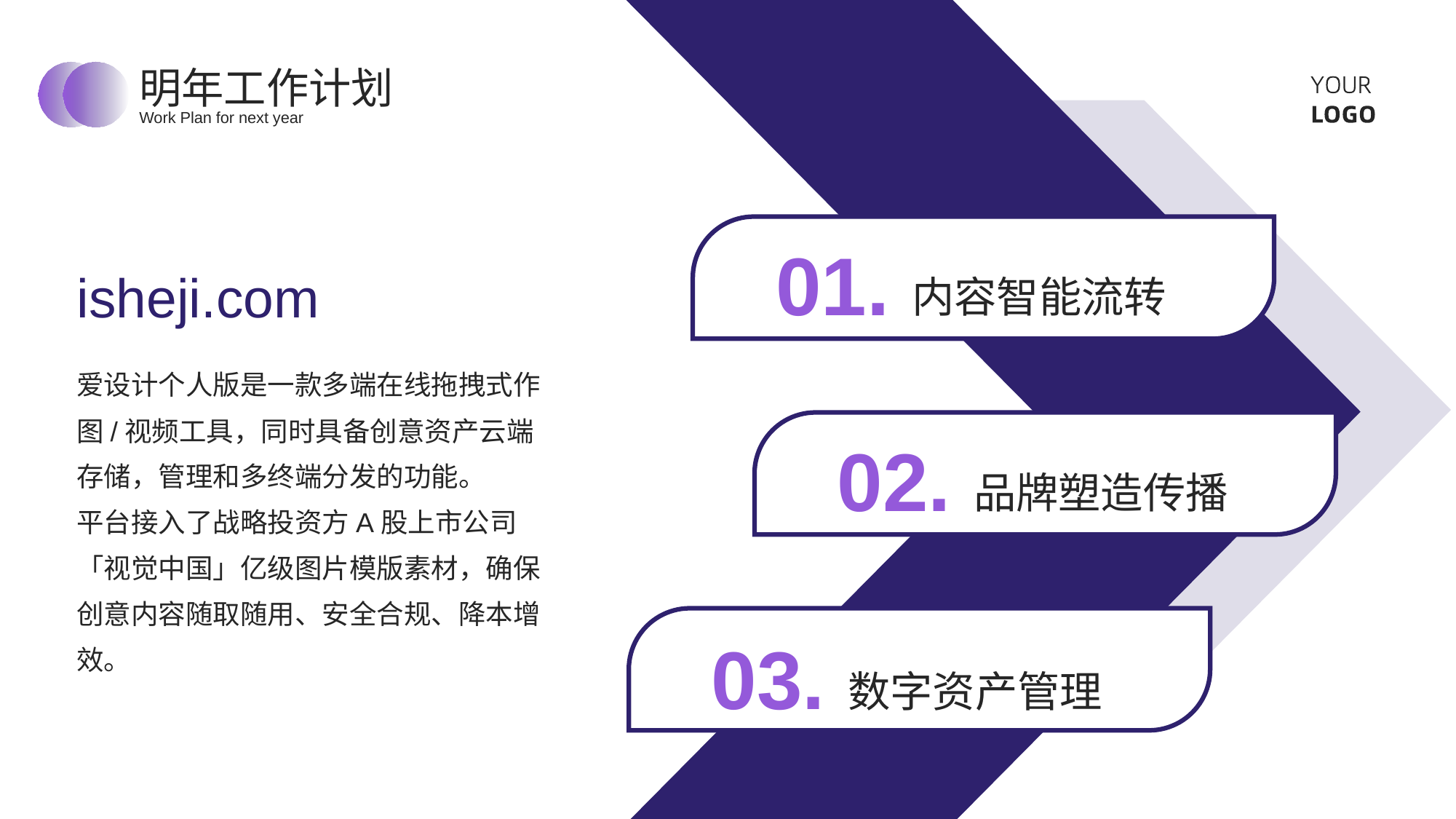

明年工作计划

Work Plan for next year

01.
isheji.com
内容智能流转
爱设计个人版是一款多端在线拖拽式作图/视频工具，同时具备创意资产云端存储，管理和多终端分发的功能。
平台接入了战略投资方A股上市公司「视觉中国」亿级图片模版素材，确保创意内容随取随用、安全合规、降本增效。

02.
品牌塑造传播

03.
数字资产管理